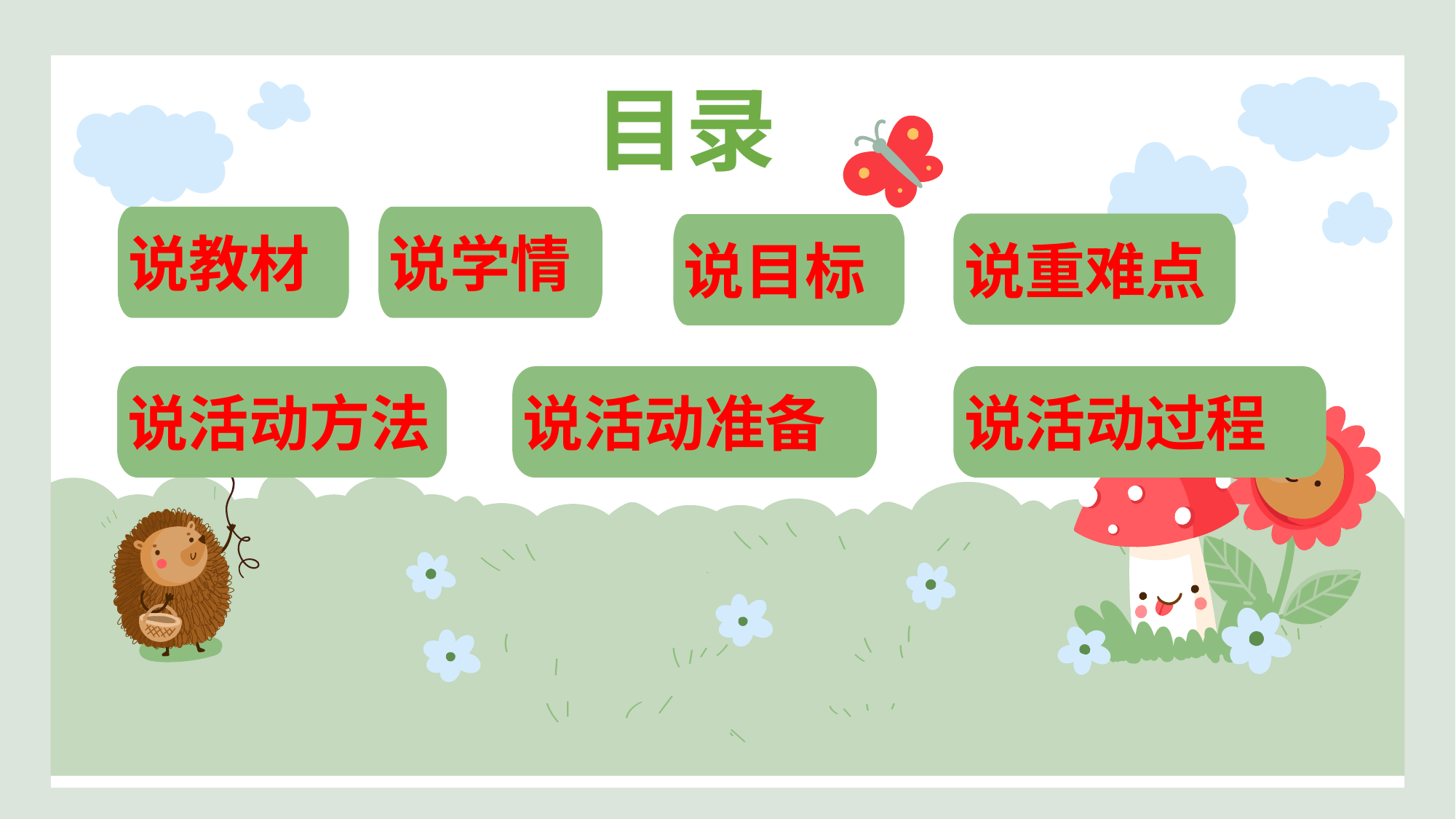

目录

说教材
说学情
说重难点
说目标
说活动方法
说活动准备
说活动过程